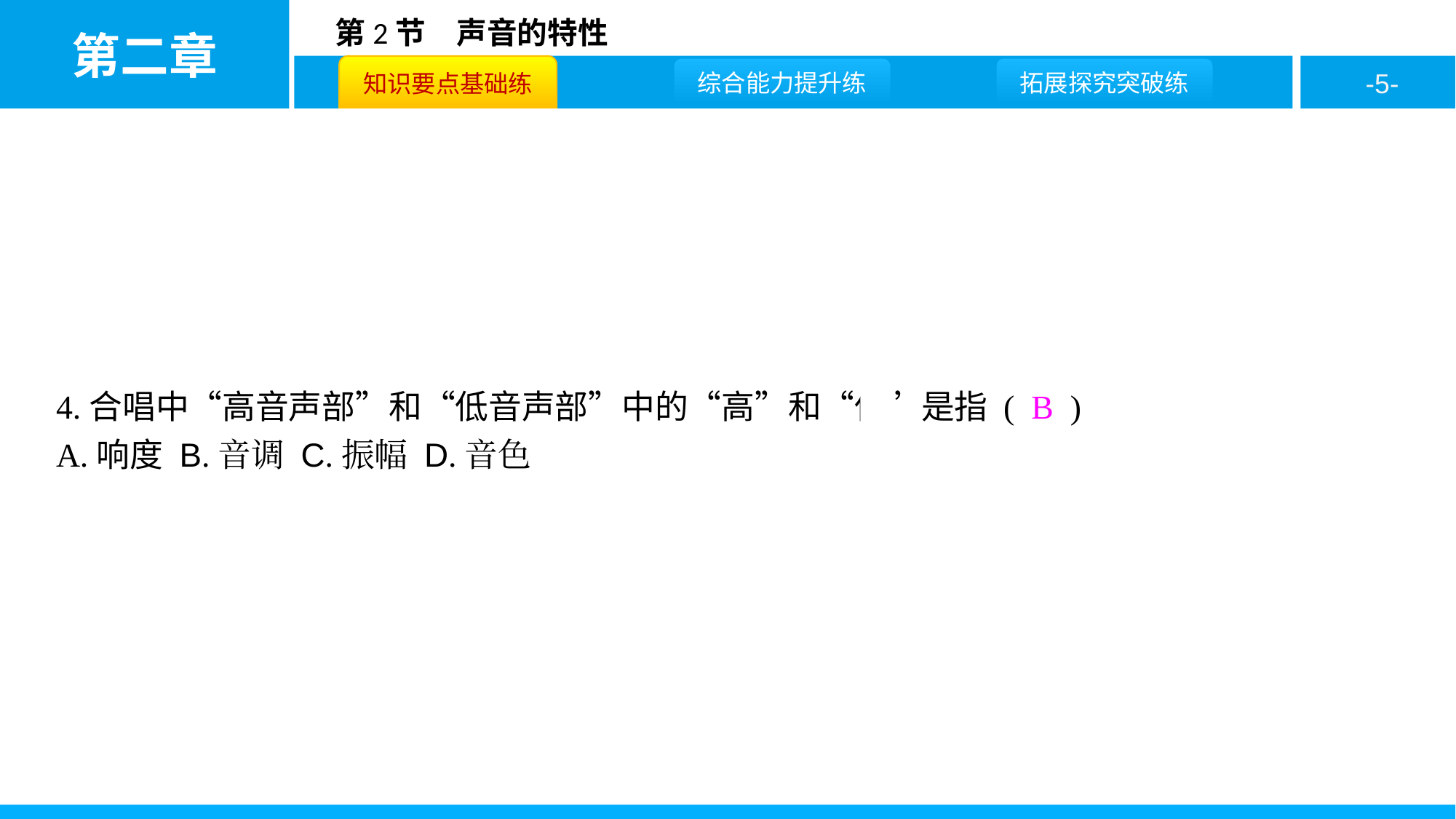

4.合唱中“高音声部”和“低音声部”中的“高”和“低”是指 (  B  )
A.响度 B.音调 C.振幅 D.音色